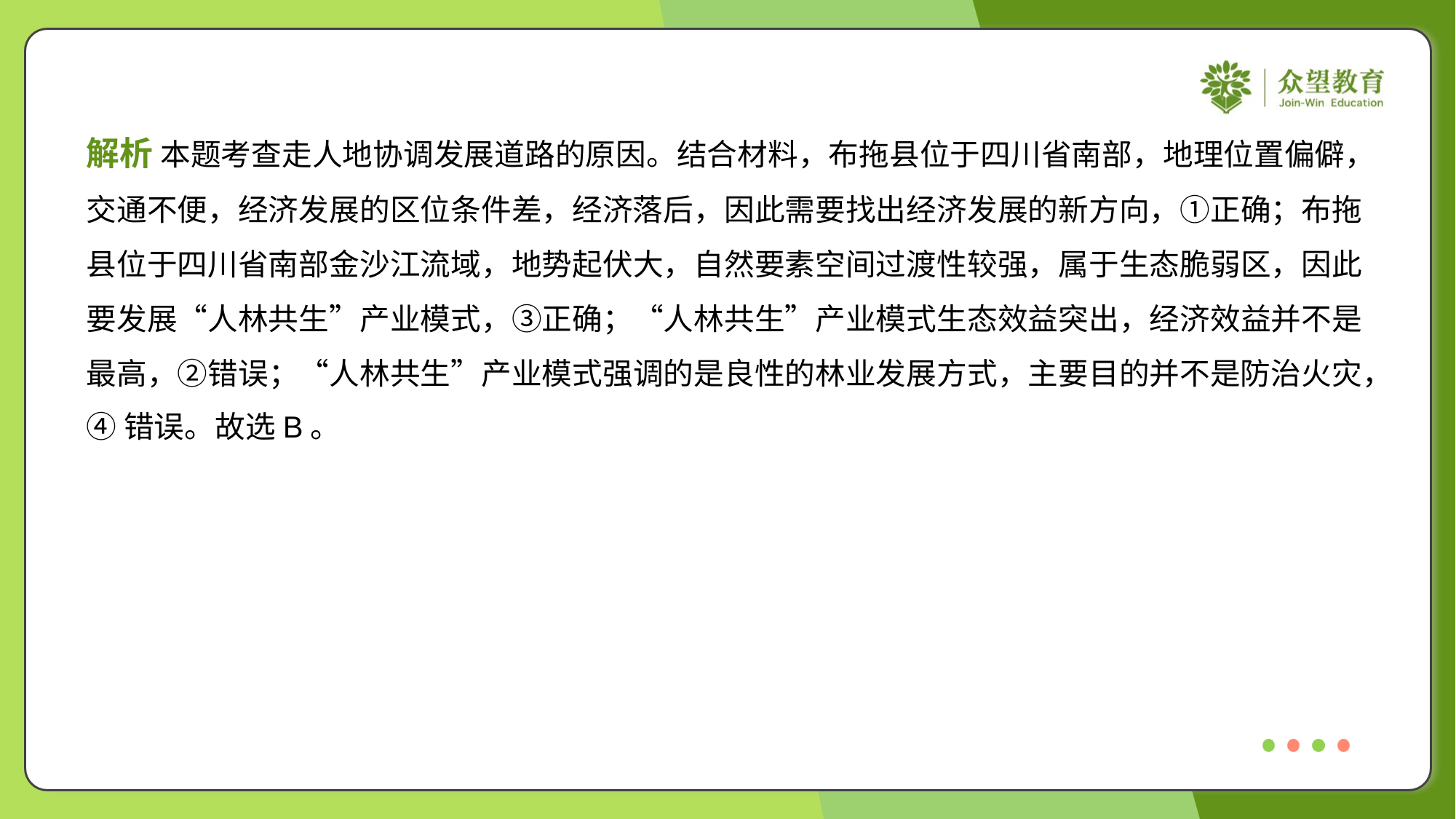

解析 本题考查走人地协调发展道路的原因。结合材料，布拖县位于四川省南部，地理位置偏僻，
交通不便，经济发展的区位条件差，经济落后，因此需要找出经济发展的新方向，①正确；布拖
县位于四川省南部金沙江流域，地势起伏大，自然要素空间过渡性较强，属于生态脆弱区，因此
要发展“人林共生”产业模式，③正确；“人林共生”产业模式生态效益突出，经济效益并不是
最高，②错误；“人林共生”产业模式强调的是良性的林业发展方式，主要目的并不是防治火灾，
④错误。故选B。